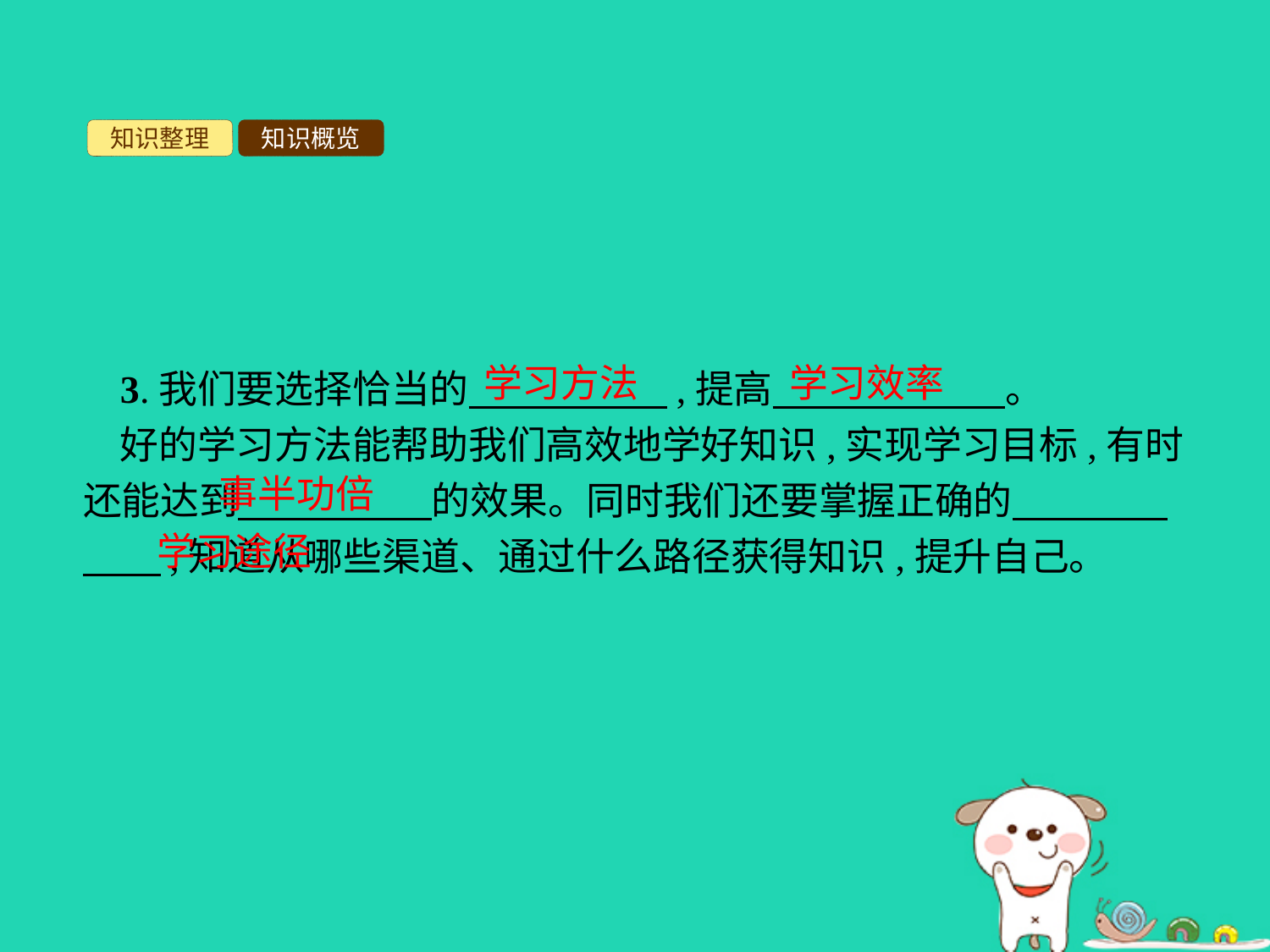

知识整理
知识概览
学习方法
学习效率
3.我们要选择恰当的　     　　　,提高　　　　　　。
好的学习方法能帮助我们高效地学好知识,实现学习目标,有时还能达到　　　　　的效果。同时我们还要掌握正确的　　　　　　,知道从哪些渠道、通过什么路径获得知识,提升自己。
事半功倍
学习途径